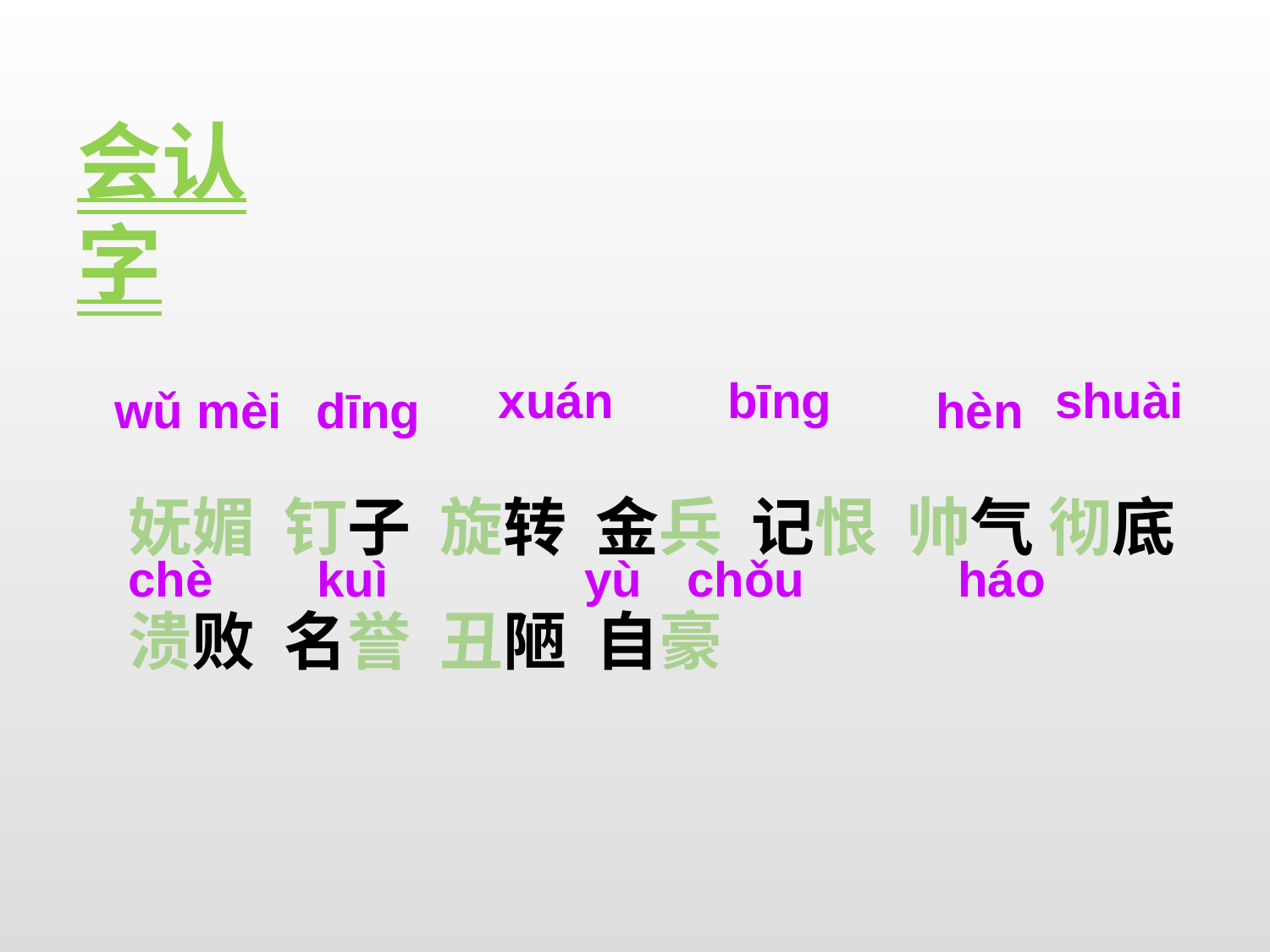

会认字
xuán
bīnɡ
shuài
dīnɡ
hèn
wǔ mèi
妩媚  钉子  旋转  金兵  记恨  帅气 彻底  溃败  名誉  丑陋  自豪
kuì
chè
yù
chǒu
háo